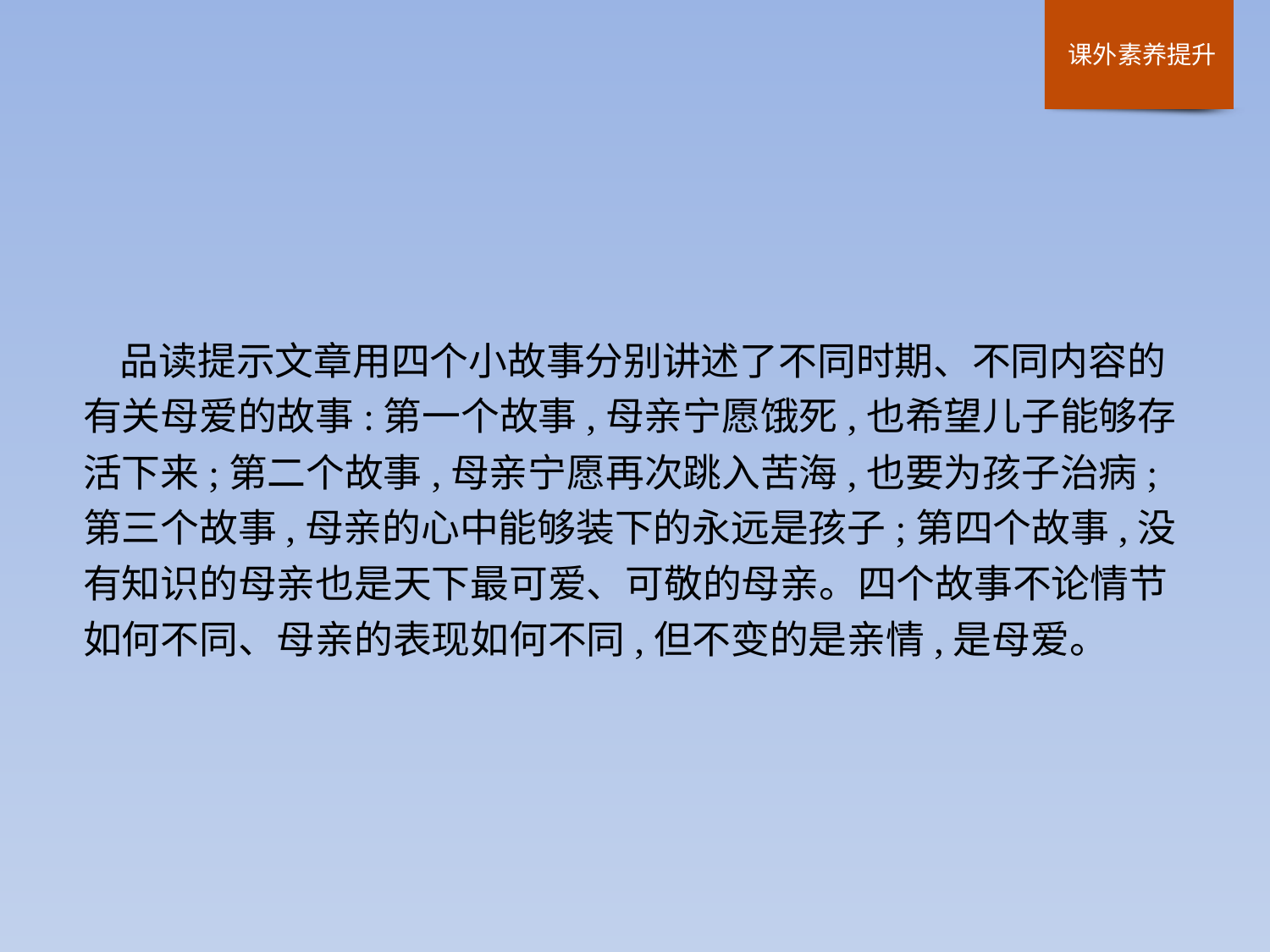

品读提示文章用四个小故事分别讲述了不同时期、不同内容的有关母爱的故事:第一个故事,母亲宁愿饿死,也希望儿子能够存活下来;第二个故事,母亲宁愿再次跳入苦海,也要为孩子治病;第三个故事,母亲的心中能够装下的永远是孩子;第四个故事,没有知识的母亲也是天下最可爱、可敬的母亲。四个故事不论情节如何不同、母亲的表现如何不同,但不变的是亲情,是母爱。